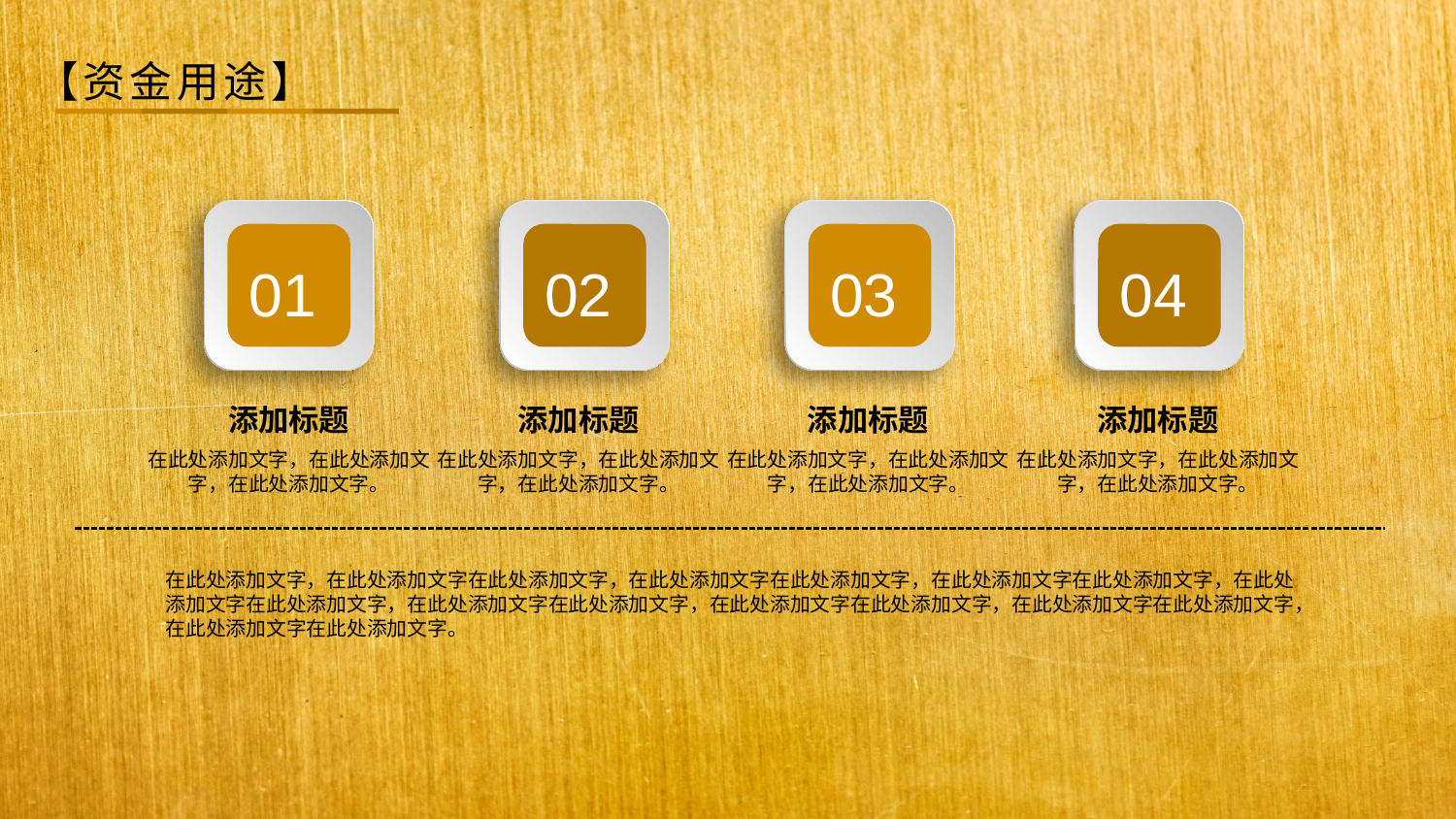

【资金用途】

01

02

03

04
添加标题
在此处添加文字，在此处添加文字，在此处添加文字。
添加标题
在此处添加文字，在此处添加文字，在此处添加文字。
添加标题
在此处添加文字，在此处添加文字，在此处添加文字。
添加标题
在此处添加文字，在此处添加文字，在此处添加文字。
在此处添加文字，在此处添加文字在此处添加文字，在此处添加文字在此处添加文字，在此处添加文字在此处添加文字，在此处添加文字在此处添加文字，在此处添加文字在此处添加文字，在此处添加文字在此处添加文字，在此处添加文字在此处添加文字，在此处添加文字在此处添加文字。